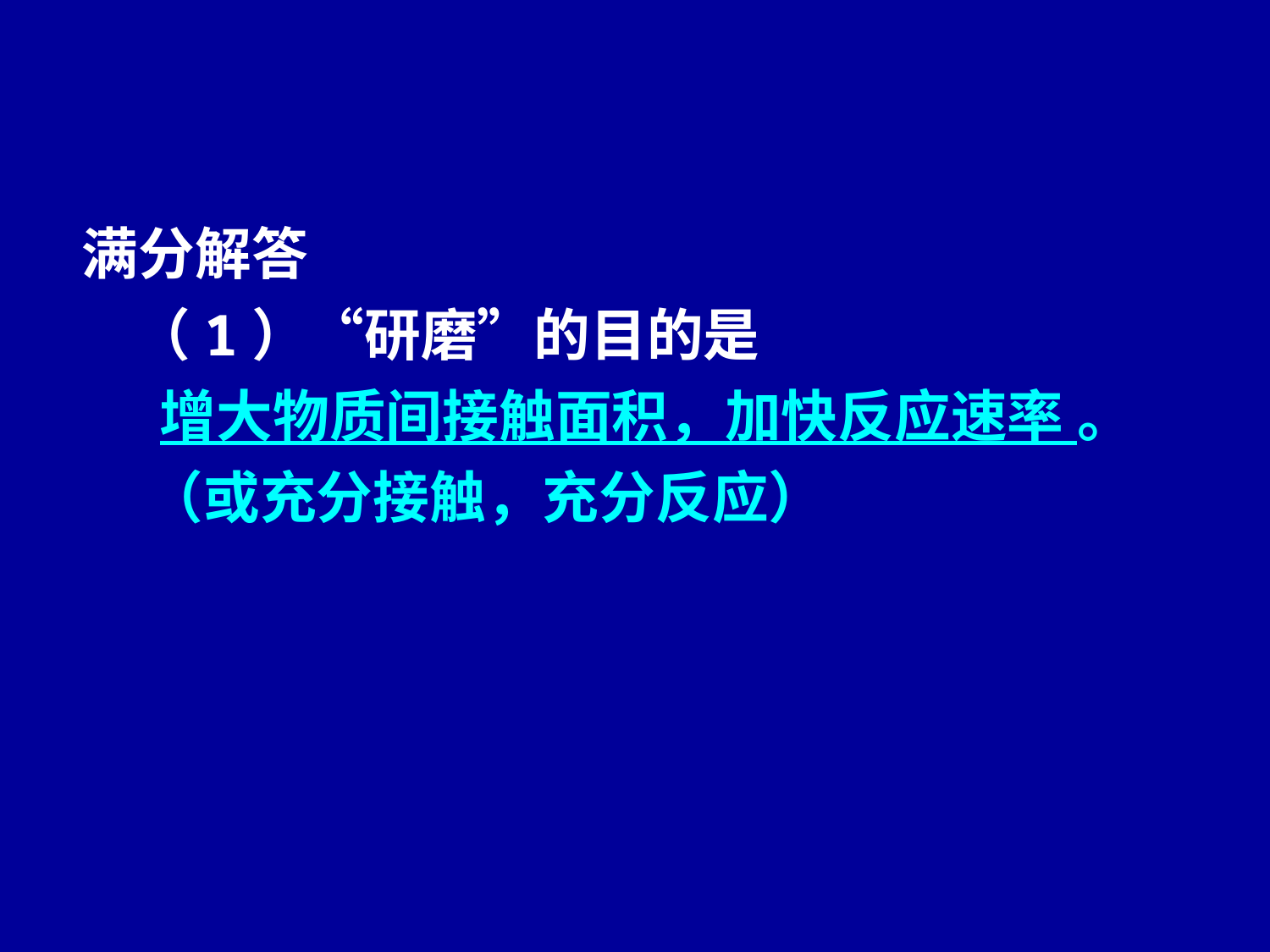

满分解答
   （1）“研磨”的目的是
     增大物质间接触面积，加快反应速率 。
    （或充分接触，充分反应）